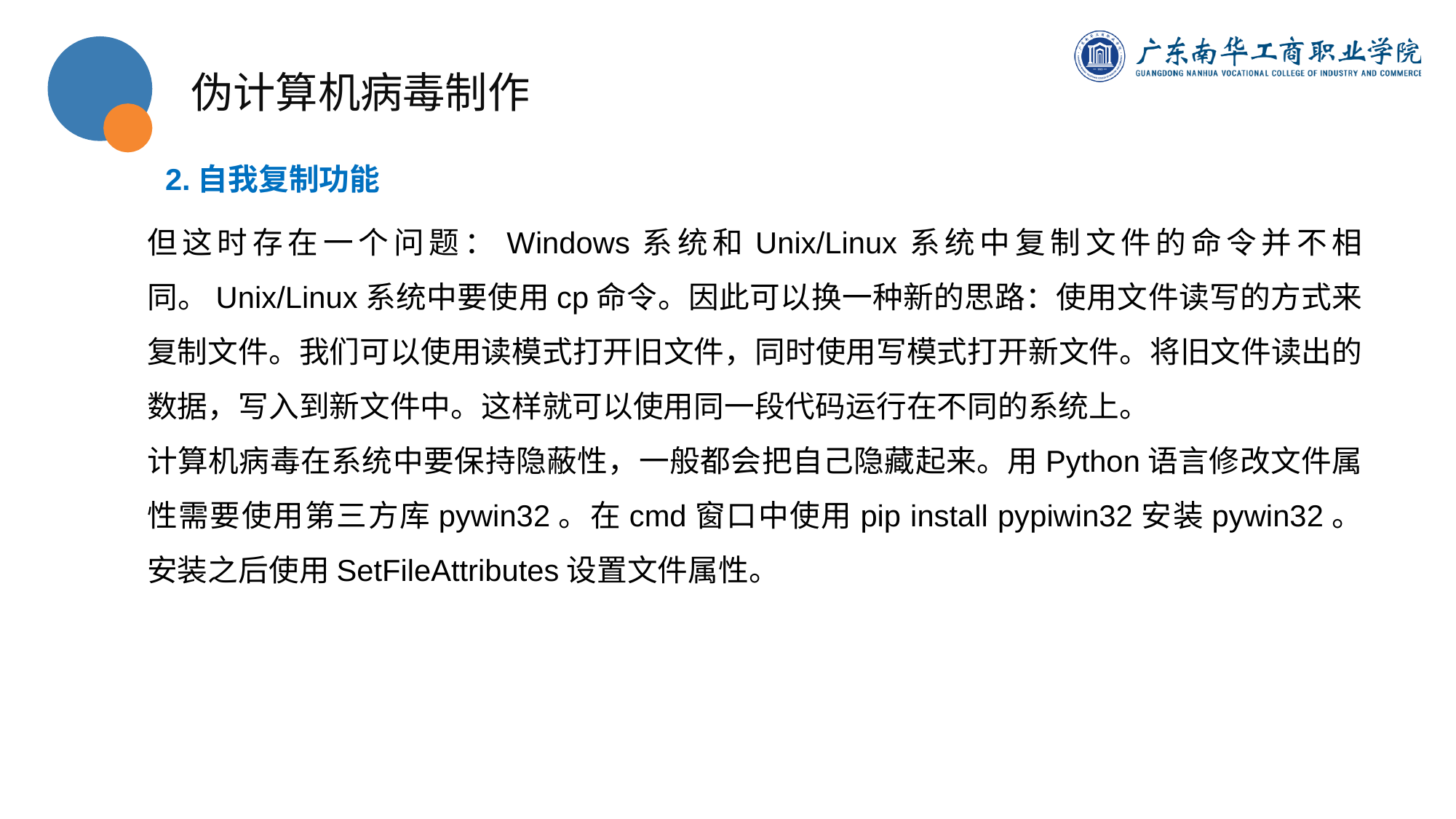

伪计算机病毒制作

2.自我复制功能
但这时存在一个问题：Windows系统和Unix/Linux系统中复制文件的命令并不相同。Unix/Linux系统中要使用cp命令。因此可以换一种新的思路：使用文件读写的方式来复制文件。我们可以使用读模式打开旧文件，同时使用写模式打开新文件。将旧文件读出的数据，写入到新文件中。这样就可以使用同一段代码运行在不同的系统上。
计算机病毒在系统中要保持隐蔽性，一般都会把自己隐藏起来。用Python语言修改文件属性需要使用第三方库pywin32。在cmd窗口中使用pip install pypiwin32安装pywin32。安装之后使用SetFileAttributes设置文件属性。